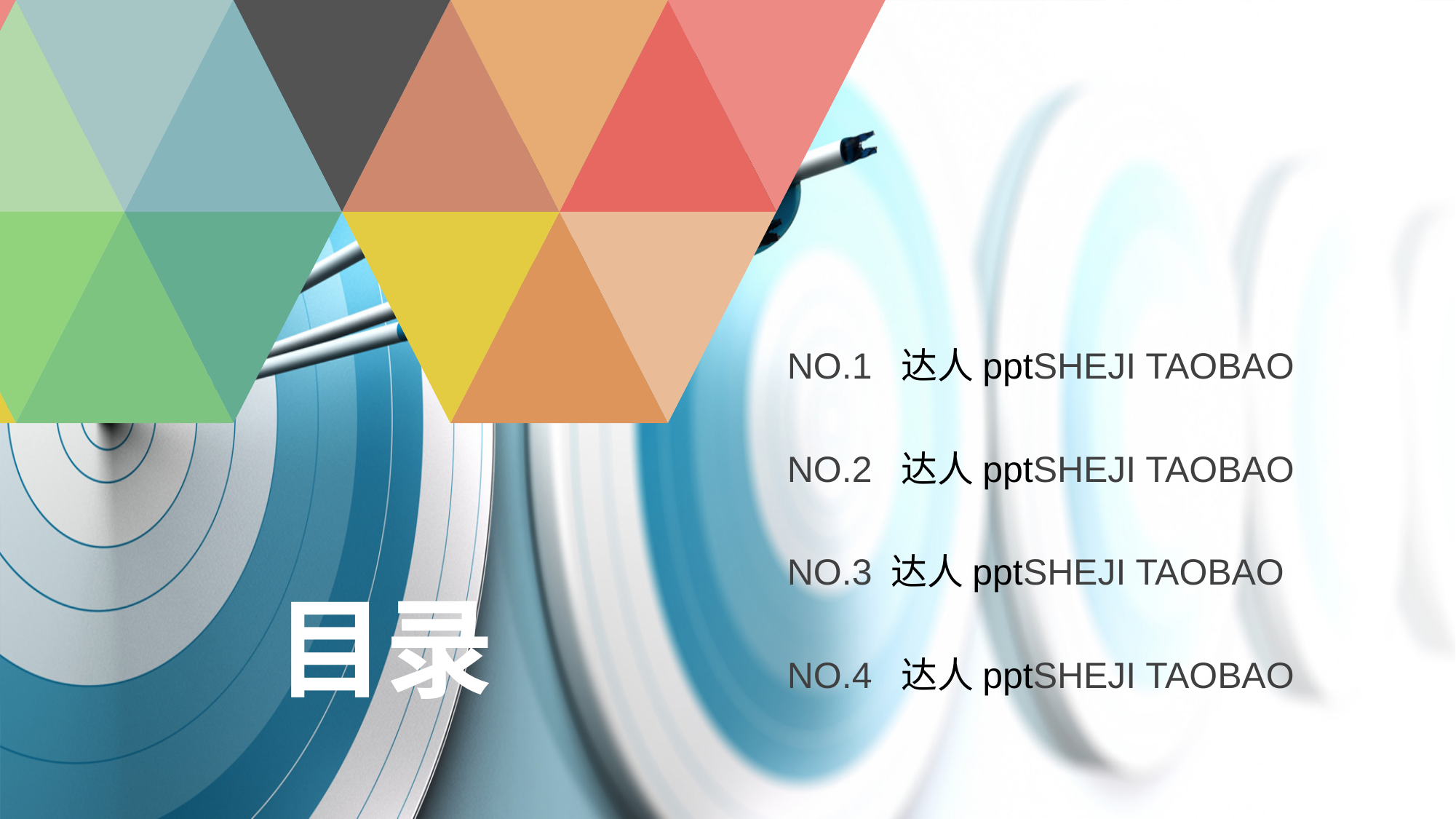

NO.1  达人pptSHEJI TAOBAO
NO.2  达人pptSHEJI TAOBAO
NO.3 达人pptSHEJI TAOBAO
目录
NO.4  达人pptSHEJI TAOBAO